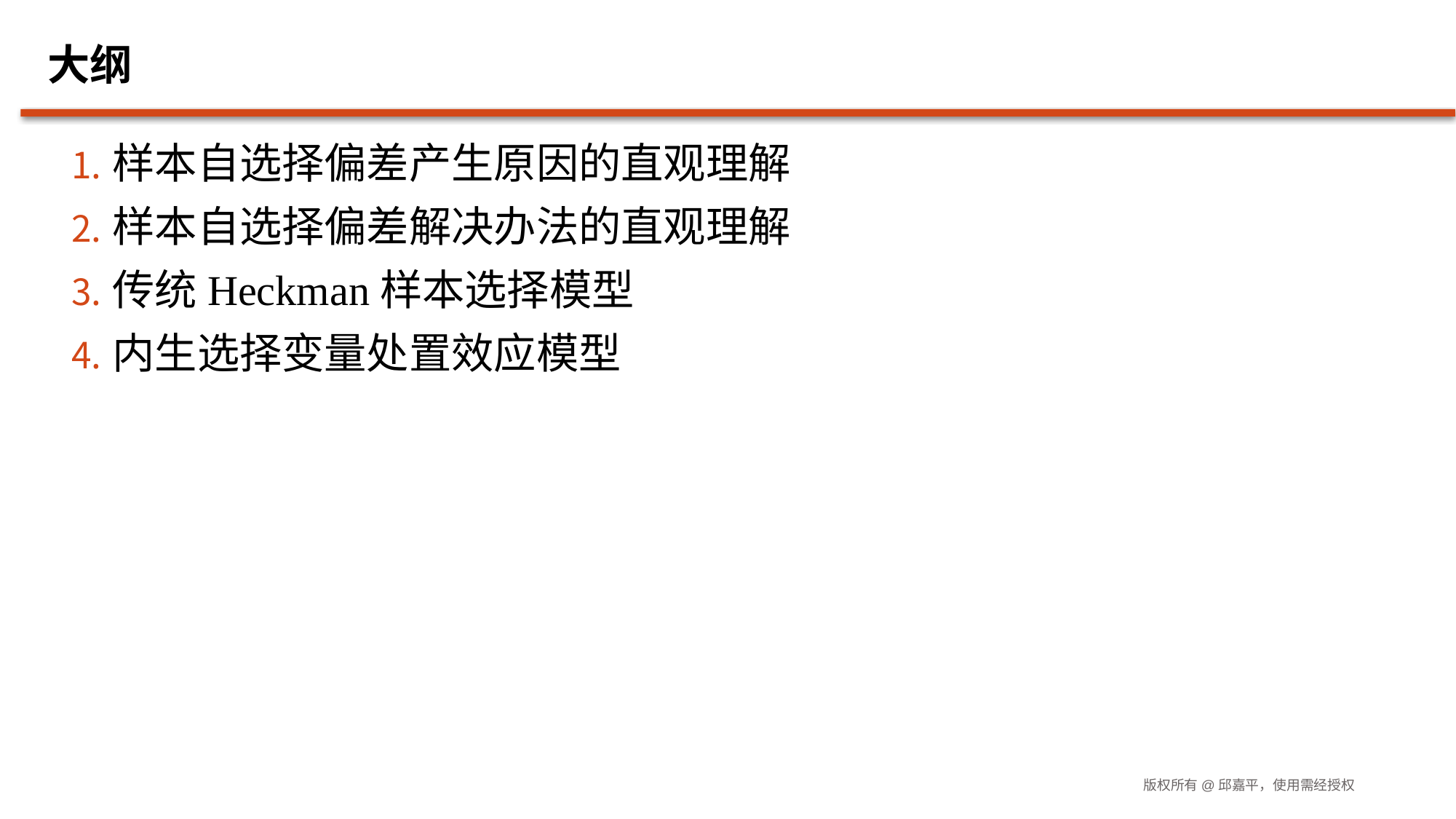

# 大纲
样本自选择偏差产生原因的直观理解
样本自选择偏差解决办法的直观理解
传统Heckman样本选择模型
内生选择变量处置效应模型

版权所有@邱嘉平，使用需经授权